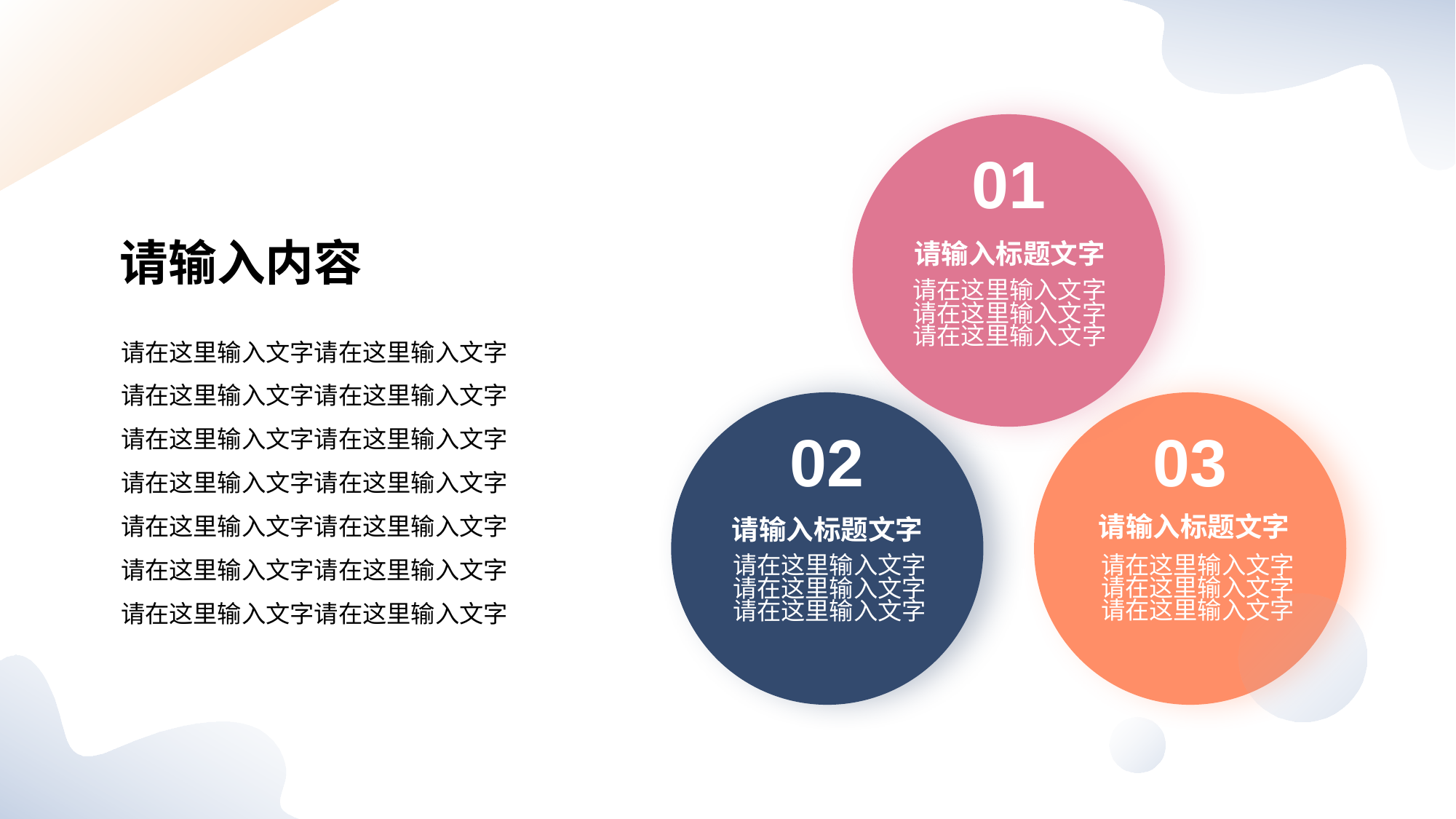

01
请输入标题文字
请在这里输入文字
请在这里输入文字
请在这里输入文字
请输入内容
请在这里输入文字请在这里输入文字
请在这里输入文字请在这里输入文字
请在这里输入文字请在这里输入文字
请在这里输入文字请在这里输入文字
请在这里输入文字请在这里输入文字
请在这里输入文字请在这里输入文字
请在这里输入文字请在这里输入文字

02
请输入标题文字
请在这里输入文字
请在这里输入文字
请在这里输入文字

03
请输入标题文字
请在这里输入文字
请在这里输入文字
请在这里输入文字